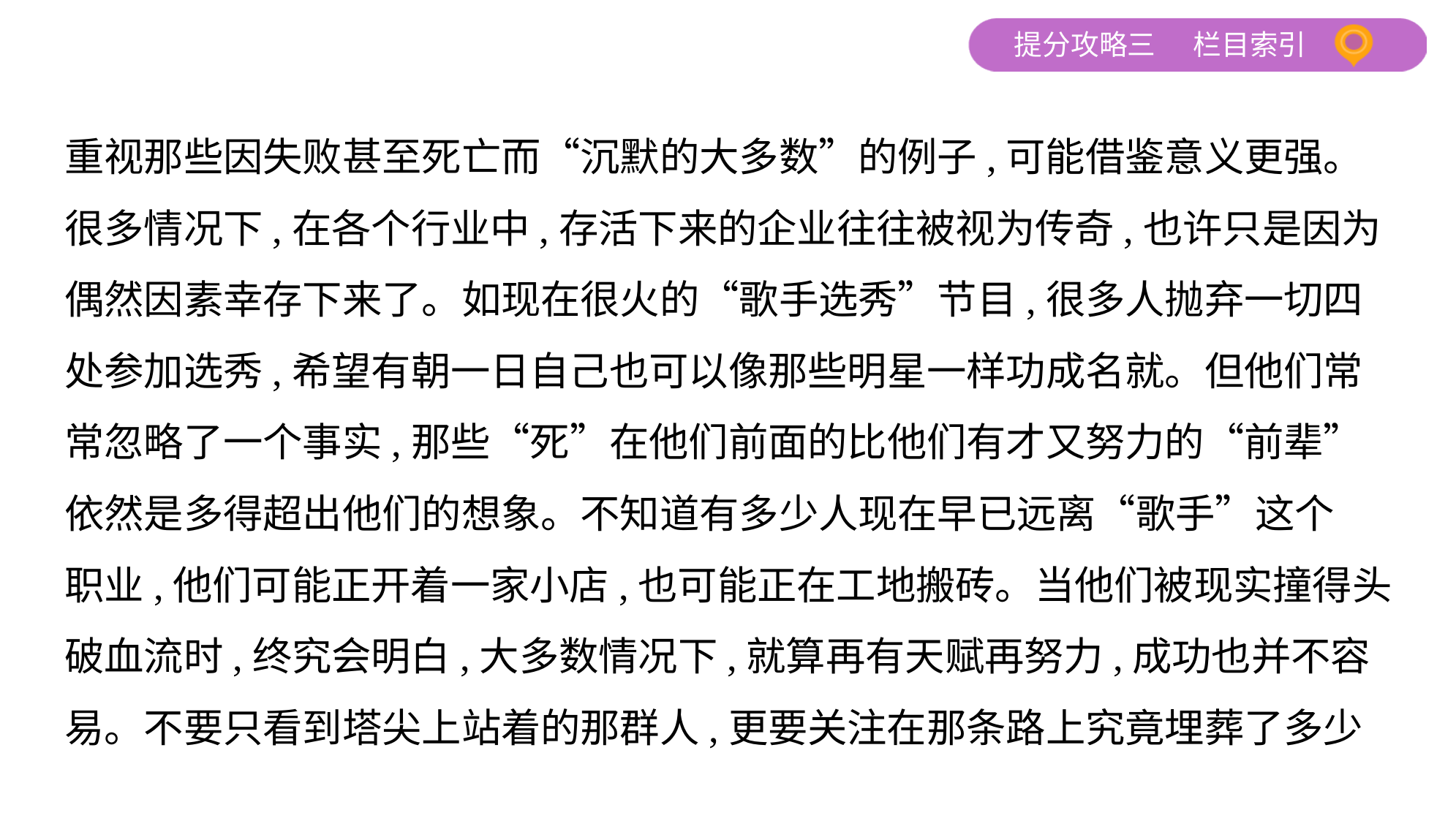

重视那些因失败甚至死亡而“沉默的大多数”的例子,可能借鉴意义更强。
很多情况下,在各个行业中,存活下来的企业往往被视为传奇,也许只是因为
偶然因素幸存下来了。如现在很火的“歌手选秀”节目,很多人抛弃一切四
处参加选秀,希望有朝一日自己也可以像那些明星一样功成名就。但他们常
常忽略了一个事实,那些“死”在他们前面的比他们有才又努力的“前辈”
依然是多得超出他们的想象。不知道有多少人现在早已远离“歌手”这个
职业,他们可能正开着一家小店,也可能正在工地搬砖。当他们被现实撞得头
破血流时,终究会明白,大多数情况下,就算再有天赋再努力,成功也并不容
易。不要只看到塔尖上站着的那群人,更要关注在那条路上究竟埋葬了多少